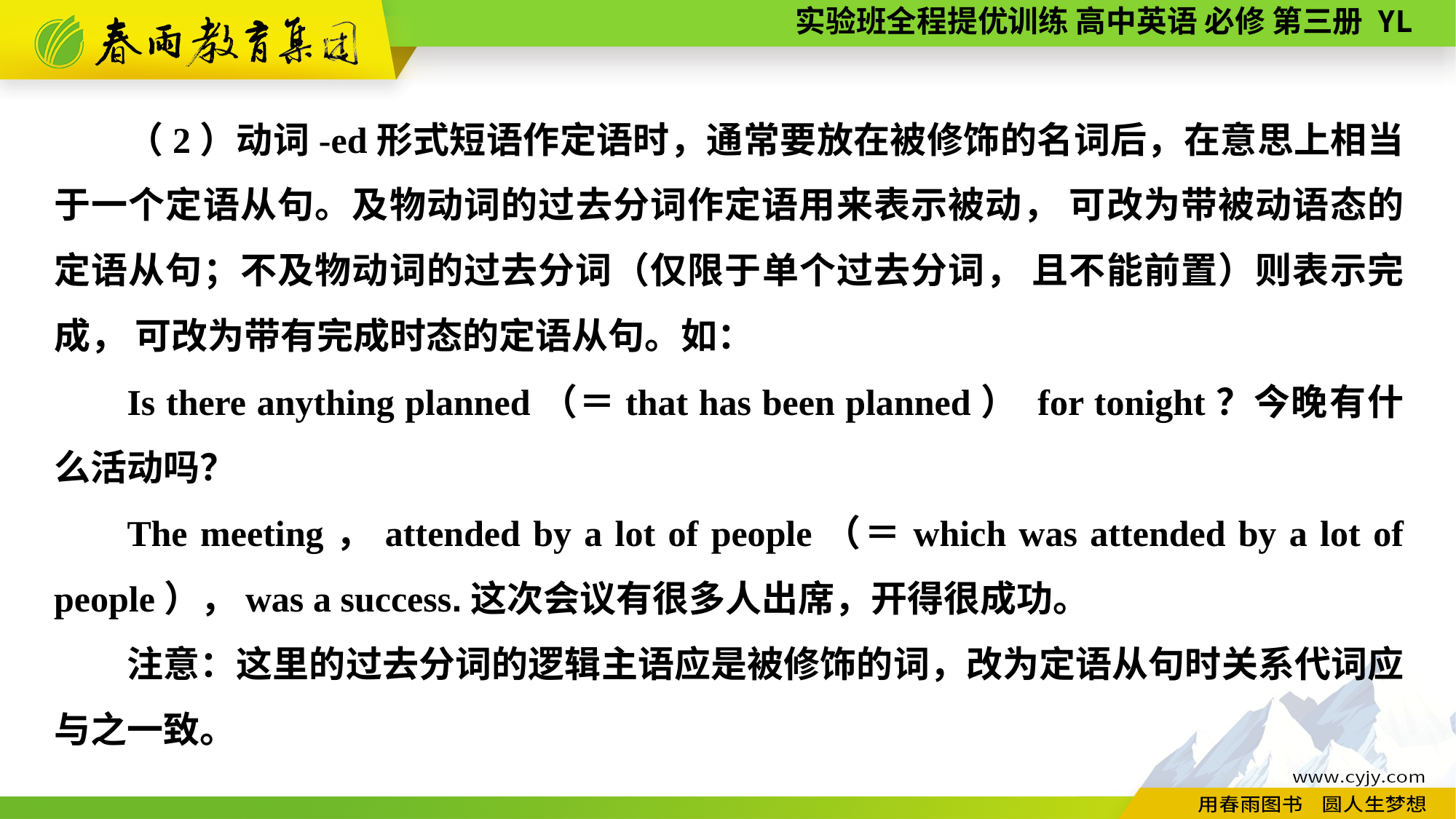

（2）动词-ed形式短语作定语时，通常要放在被修饰的名词后，在意思上相当于一个定语从句。及物动词的过去分词作定语用来表示被动， 可改为带被动语态的定语从句；不及物动词的过去分词（仅限于单个过去分词， 且不能前置）则表示完成， 可改为带有完成时态的定语从句。如：
Is there anything planned（＝that has been planned） for tonight？今晚有什么活动吗？
The meeting，attended by a lot of people（＝which was attended by a lot of people），was a success.这次会议有很多人出席，开得很成功。
注意：这里的过去分词的逻辑主语应是被修饰的词，改为定语从句时关系代词应与之一致。